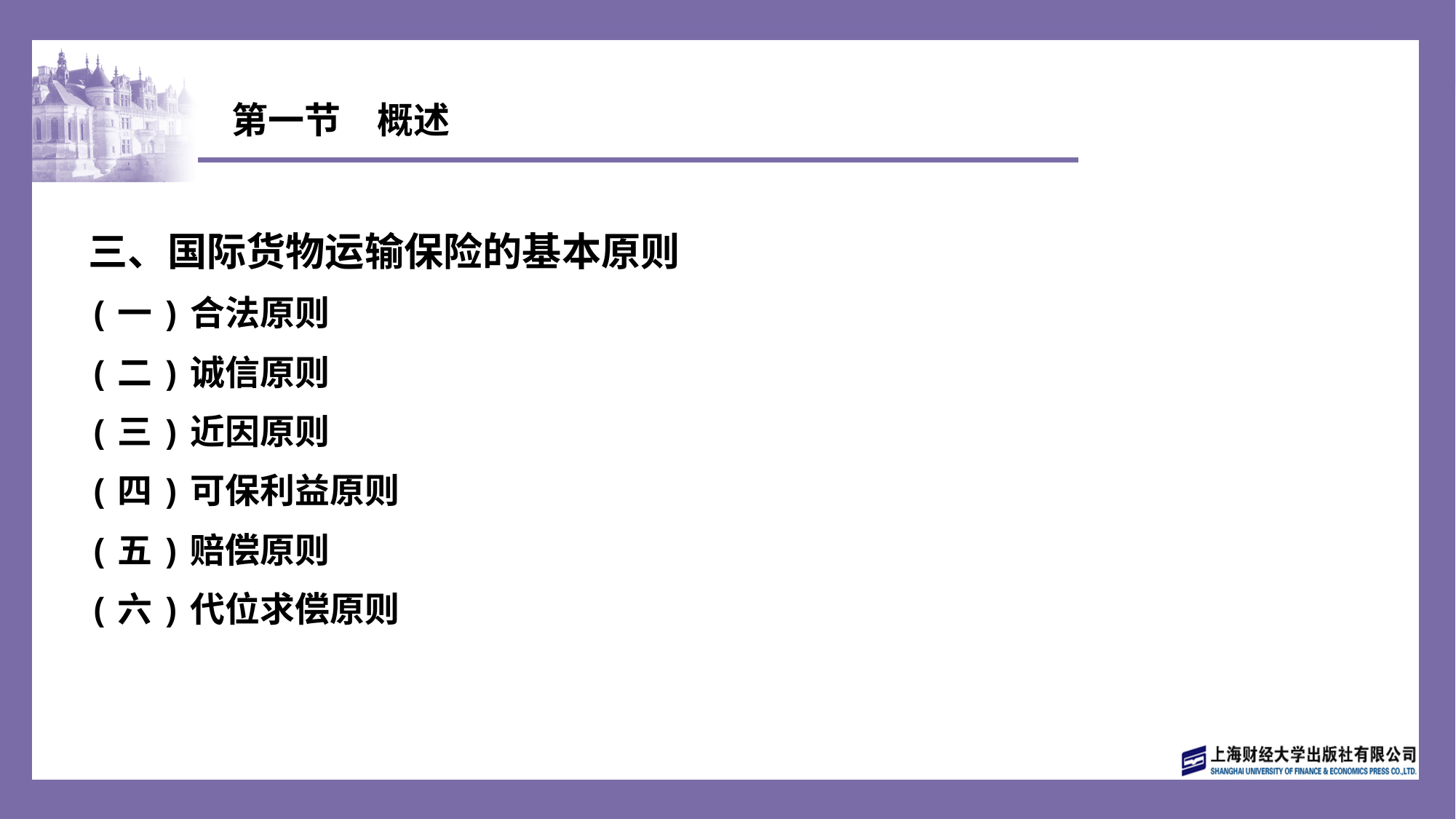

# 第一节　概述
三、国际货物运输保险的基本原则
(一)合法原则
(二)诚信原则
(三)近因原则
(四)可保利益原则
(五)赔偿原则
(六)代位求偿原则